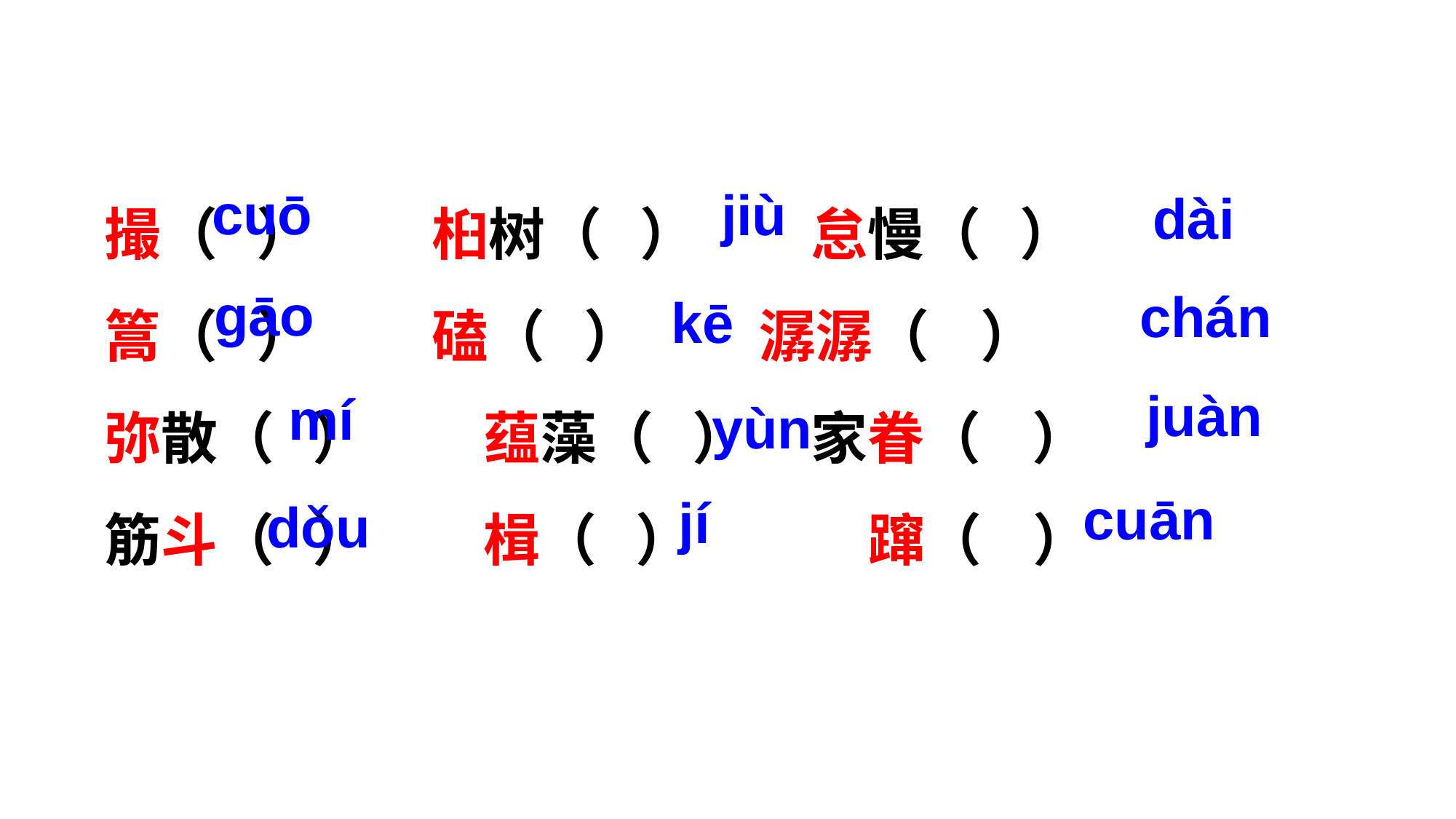

撮（   ）		桕树（   ）	    怠慢（   ）
篙（   ）		磕（   ）		潺潺（    ）
弥散（   ）	    蕴藻（   ）	    家眷（    ）
筋斗（   ）	    楫（   ）		蹿（    ）
cuō
jiù
dài
状元成才路
状元成才路
状元成才路
状元成才路
状元成才路
状元成才路
状元成才路
状元成才路
状元成才路
状元成才路
状元成才路
状元成才路
状元成才路
状元成才路
状元成才路
状元成才路
状元成才路
状元成才路
状元成才路
ɡāo
状元成才路
chán
状元成才路
状元成才路
状元成才路
kē
状元成才路
状元成才路
状元成才路
状元成才路
状元成才路
状元成才路
状元成才路
状元成才路
状元成才路
状元成才路
状元成才路
状元成才路
状元成才路
状元成才路
状元成才路
状元成才路
状元成才路
状元成才路
状元成才路
juàn
mí
状元成才路
状元成才路
yùn
状元成才路
状元成才路
状元成才路
状元成才路
状元成才路
状元成才路
状元成才路
状元成才路
状元成才路
状元成才路
状元成才路
状元成才路
状元成才路
状元成才路
状元成才路
状元成才路
状元成才路
状元成才路
状元成才路
状元成才路
状元成才路
状元成才路
cuān
状元成才路
jí
dǒu
状元成才路
状元成才路
状元成才路
状元成才路
状元成才路
状元成才路
状元成才路
状元成才路
状元成才路
状元成才路
状元成才路
状元成才路
状元成才路
状元成才路
状元成才路
状元成才路
状元成才路
状元成才路
状元成才路
状元成才路
状元成才路
状元成才路
状元成才路
状元成才路
状元成才路
状元成才路
状元成才路
状元成才路
状元成才路
状元成才路
状元成才路
状元成才路
状元成才路